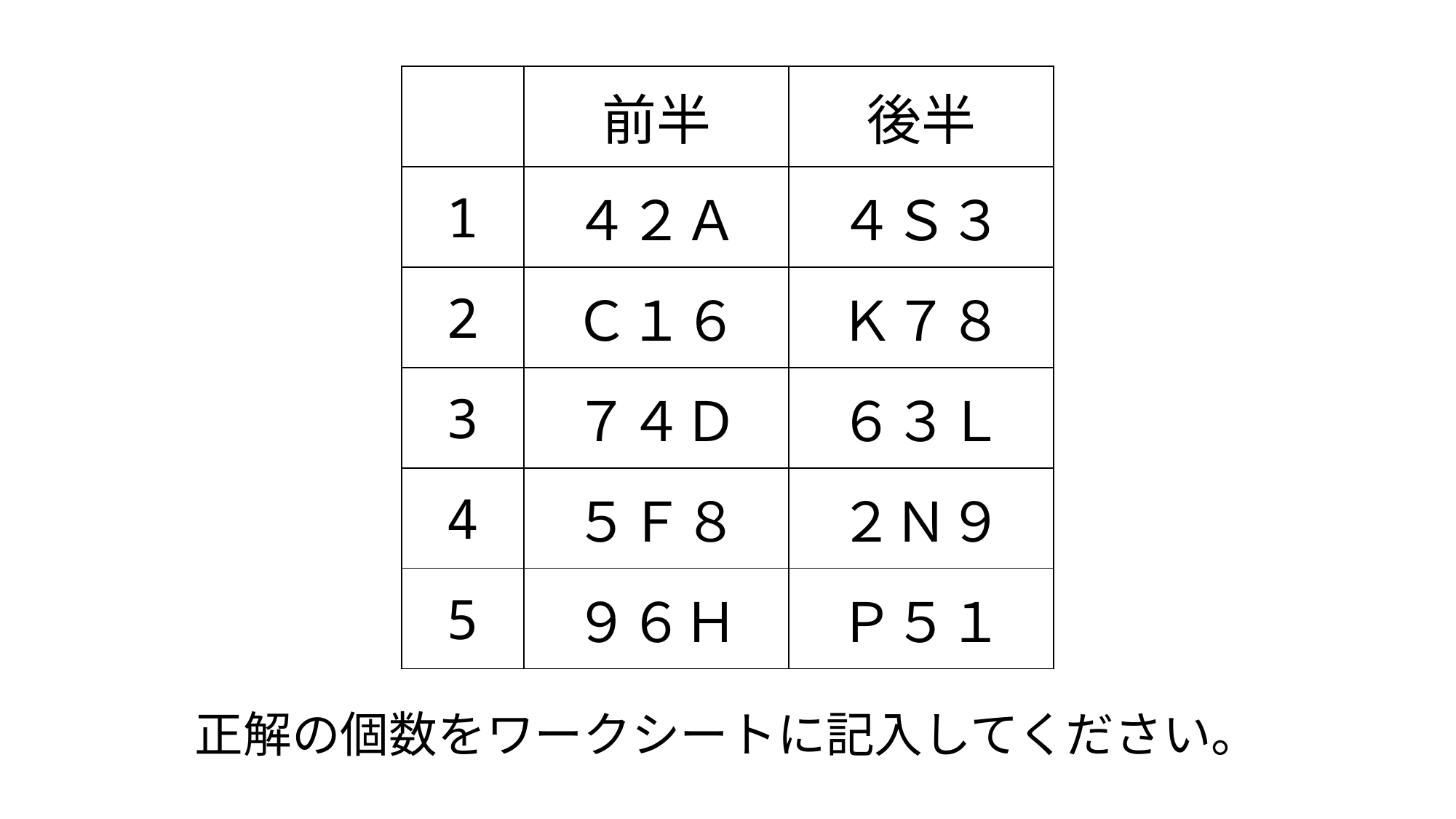

|  | 前半 | 後半 |
| --- | --- | --- |
| 1 | ４２Ａ | ４Ｓ３ |
| 2 | Ｃ１６ | Ｋ７８ |
| 3 | ７４Ｄ | ６３Ｌ |
| 4 | ５Ｆ８ | ２Ｎ９ |
| 5 | ９６Ｈ | Ｐ５１ |
正解の個数をワークシートに記入してください。